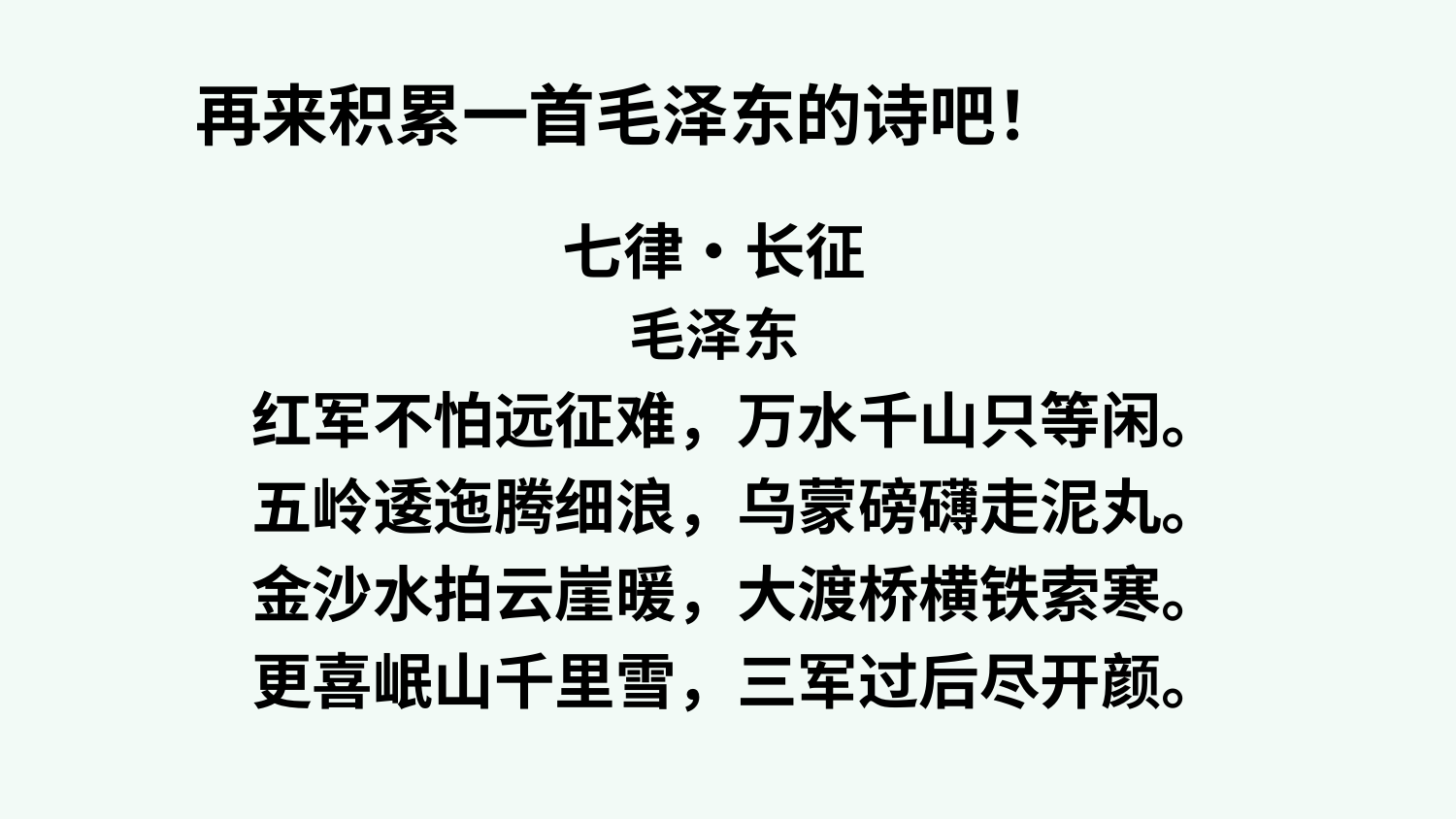

再来积累一首毛泽东的诗吧！
七律•长征
毛泽东
红军不怕远征难，万水千山只等闲。五岭逶迤腾细浪，乌蒙磅礴走泥丸。
金沙水拍云崖暖，大渡桥横铁索寒。更喜岷山千里雪，三军过后尽开颜。